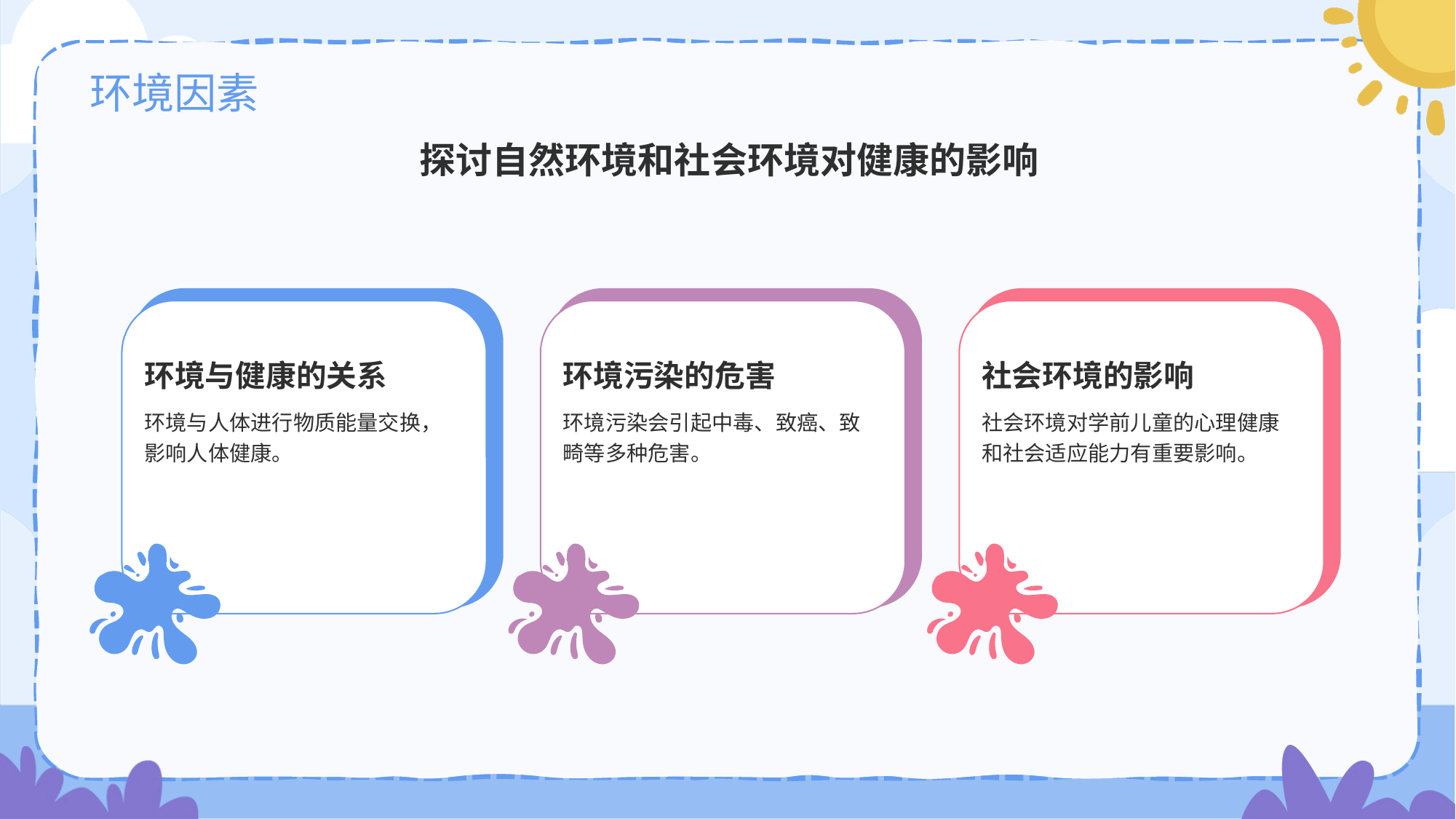

# 环境因素
探讨自然环境和社会环境对健康的影响

环境与健康的关系
环境与人体进行物质能量交换，影响人体健康。

环境污染的危害
环境污染会引起中毒、致癌、致畸等多种危害。

社会环境的影响
社会环境对学前儿童的心理健康和社会适应能力有重要影响。